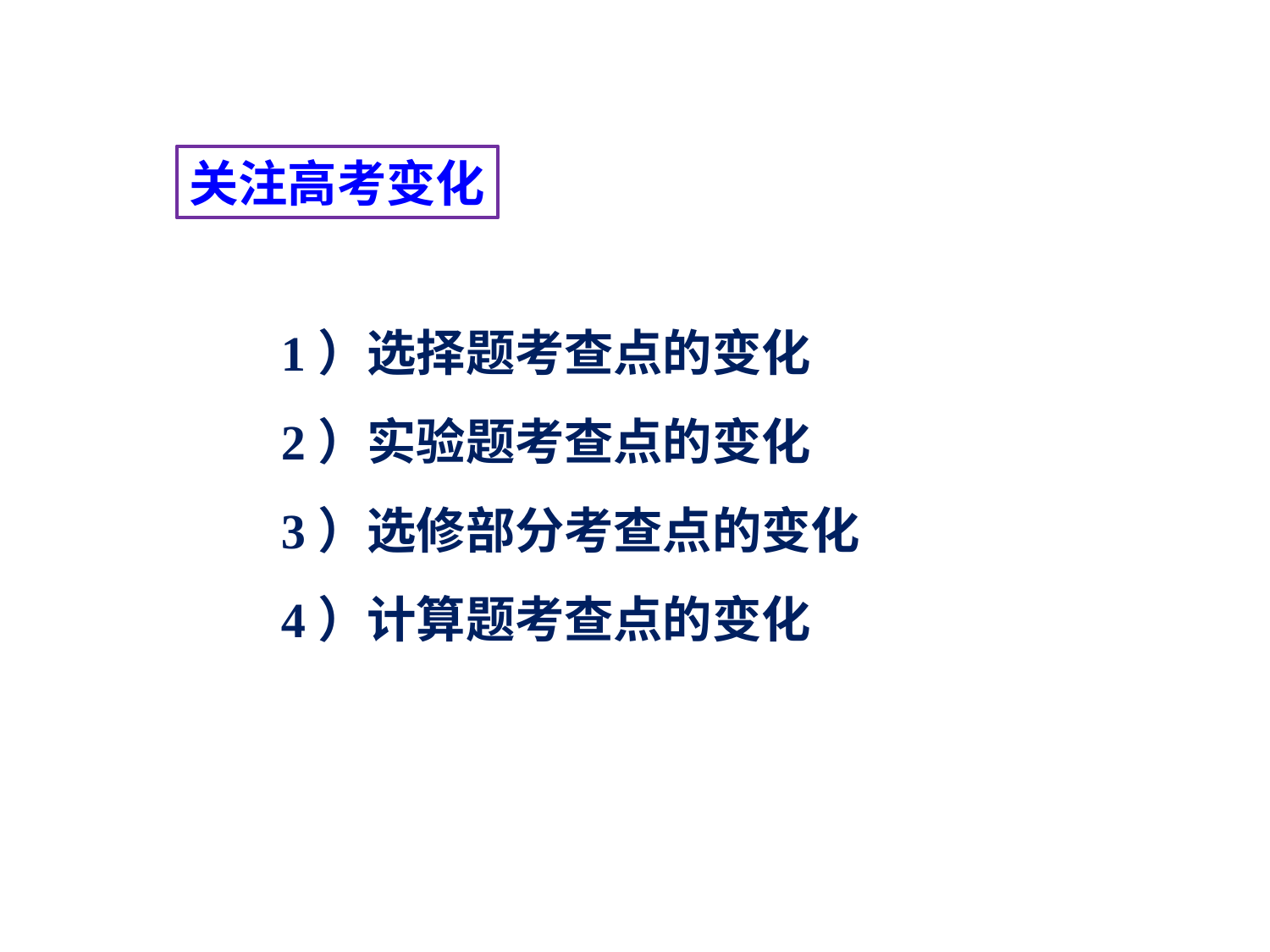

关注高考变化
      1）选择题考查点的变化
      2）实验题考查点的变化
      3）选修部分考查点的变化
      4）计算题考查点的变化